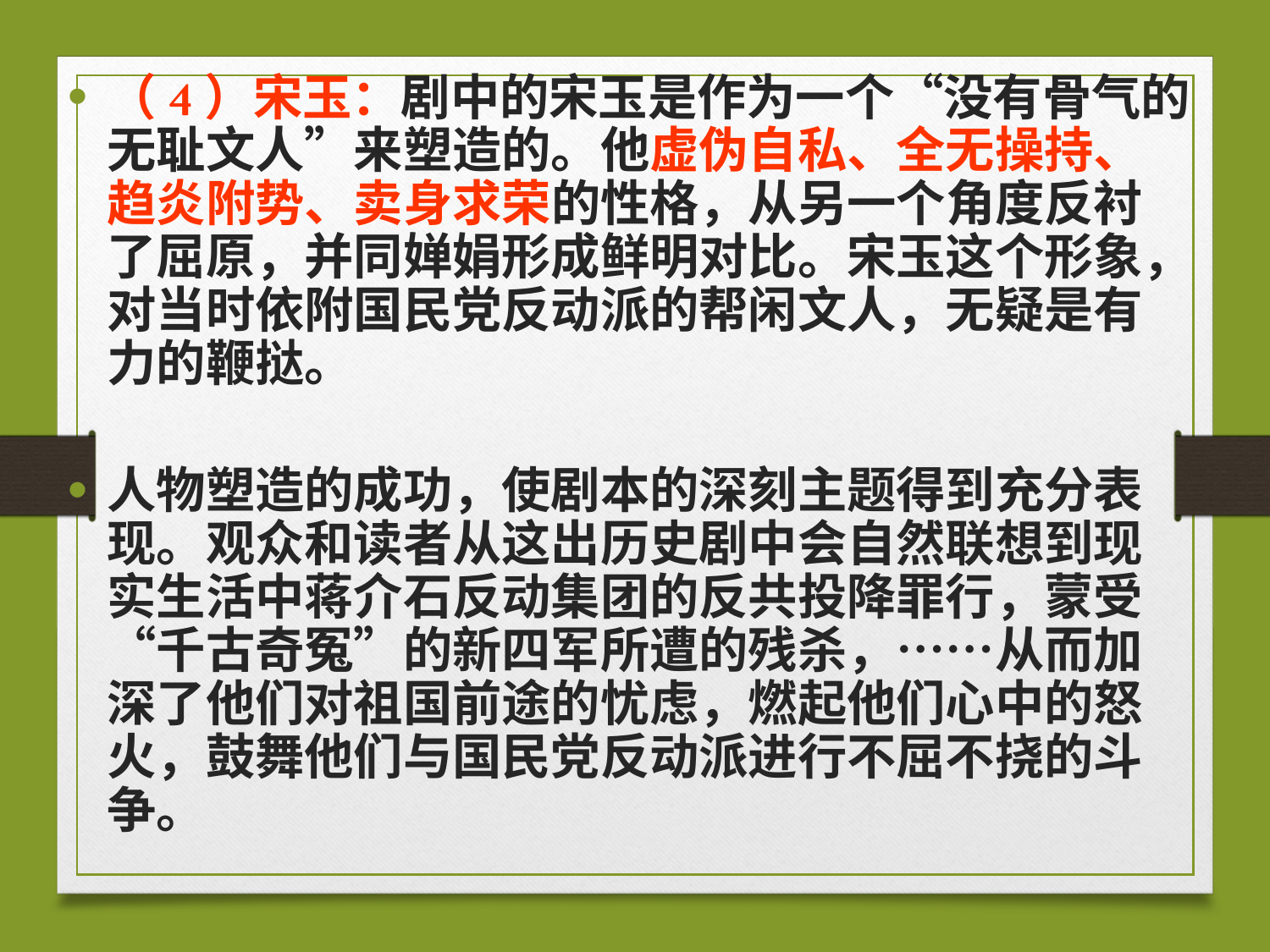

（4）宋玉：剧中的宋玉是作为一个“没有骨气的无耻文人”来塑造的。他虚伪自私、全无操持、趋炎附势、卖身求荣的性格，从另一个角度反衬了屈原，并同婵娟形成鲜明对比。宋玉这个形象，对当时依附国民党反动派的帮闲文人，无疑是有力的鞭挞。
人物塑造的成功，使剧本的深刻主题得到充分表现。观众和读者从这出历史剧中会自然联想到现实生活中蒋介石反动集团的反共投降罪行，蒙受“千古奇冤”的新四军所遭的残杀，……从而加深了他们对祖国前途的忧虑，燃起他们心中的怒火，鼓舞他们与国民党反动派进行不屈不挠的斗争。